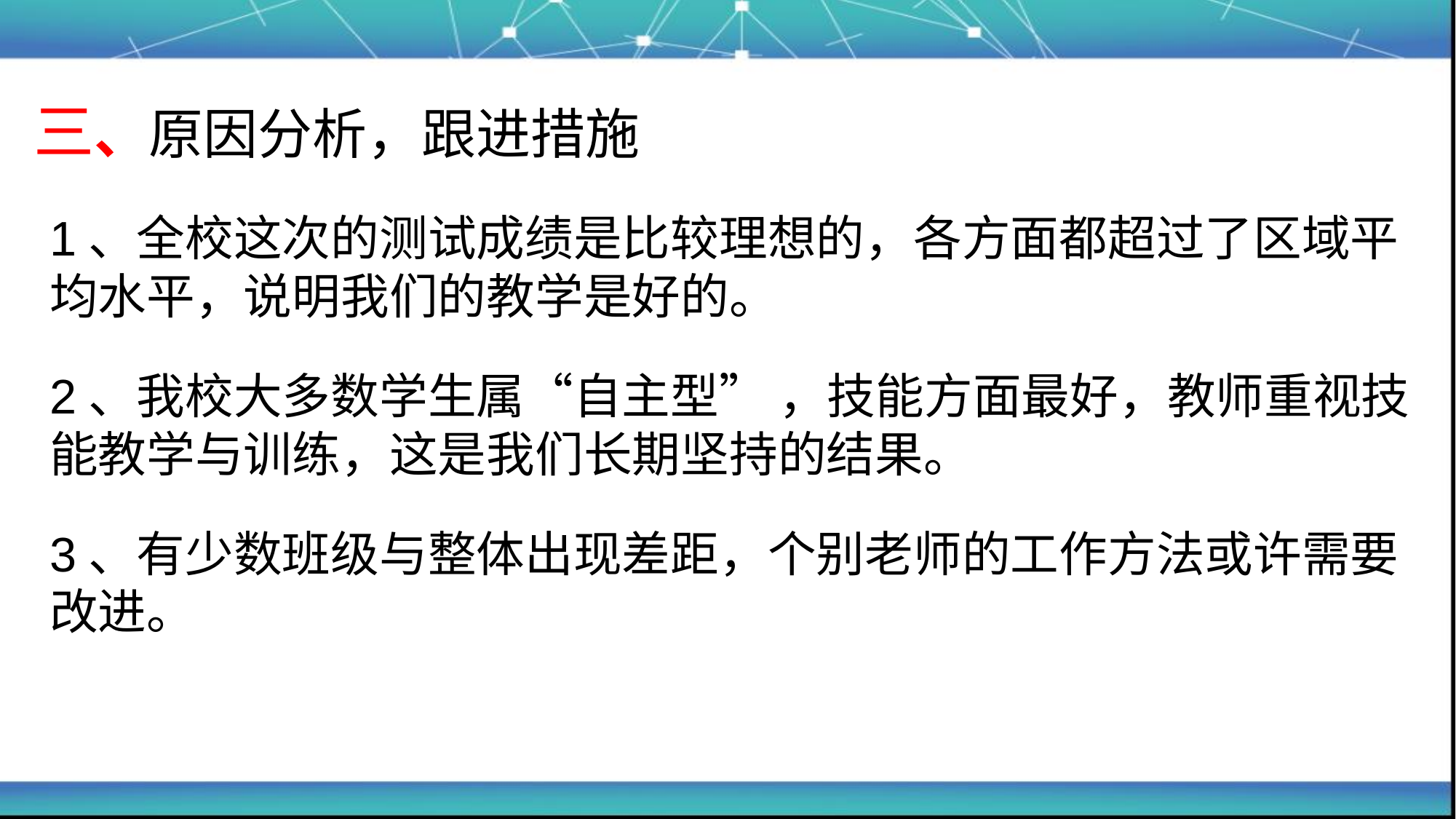

三、原因分析，跟进措施
1、全校这次的测试成绩是比较理想的，各方面都超过了区域平均水平，说明我们的教学是好的。
2、我校大多数学生属“自主型” ，技能方面最好，教师重视技能教学与训练，这是我们长期坚持的结果。
3、有少数班级与整体出现差距，个别老师的工作方法或许需要改进。